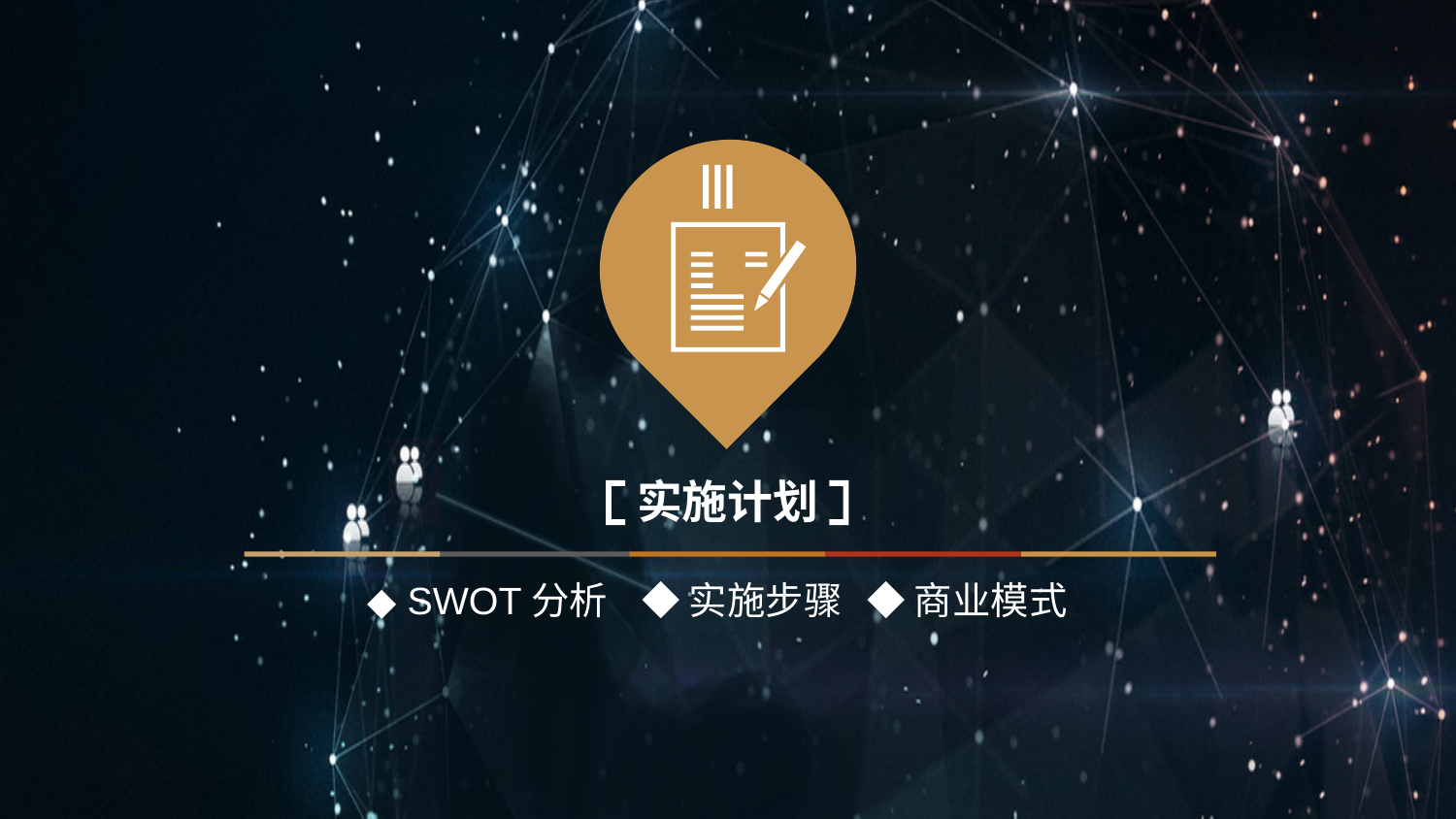

Ⅲ

实施计划

◆ SWOT分析    ◆ 实施步骤   ◆ 商业模式